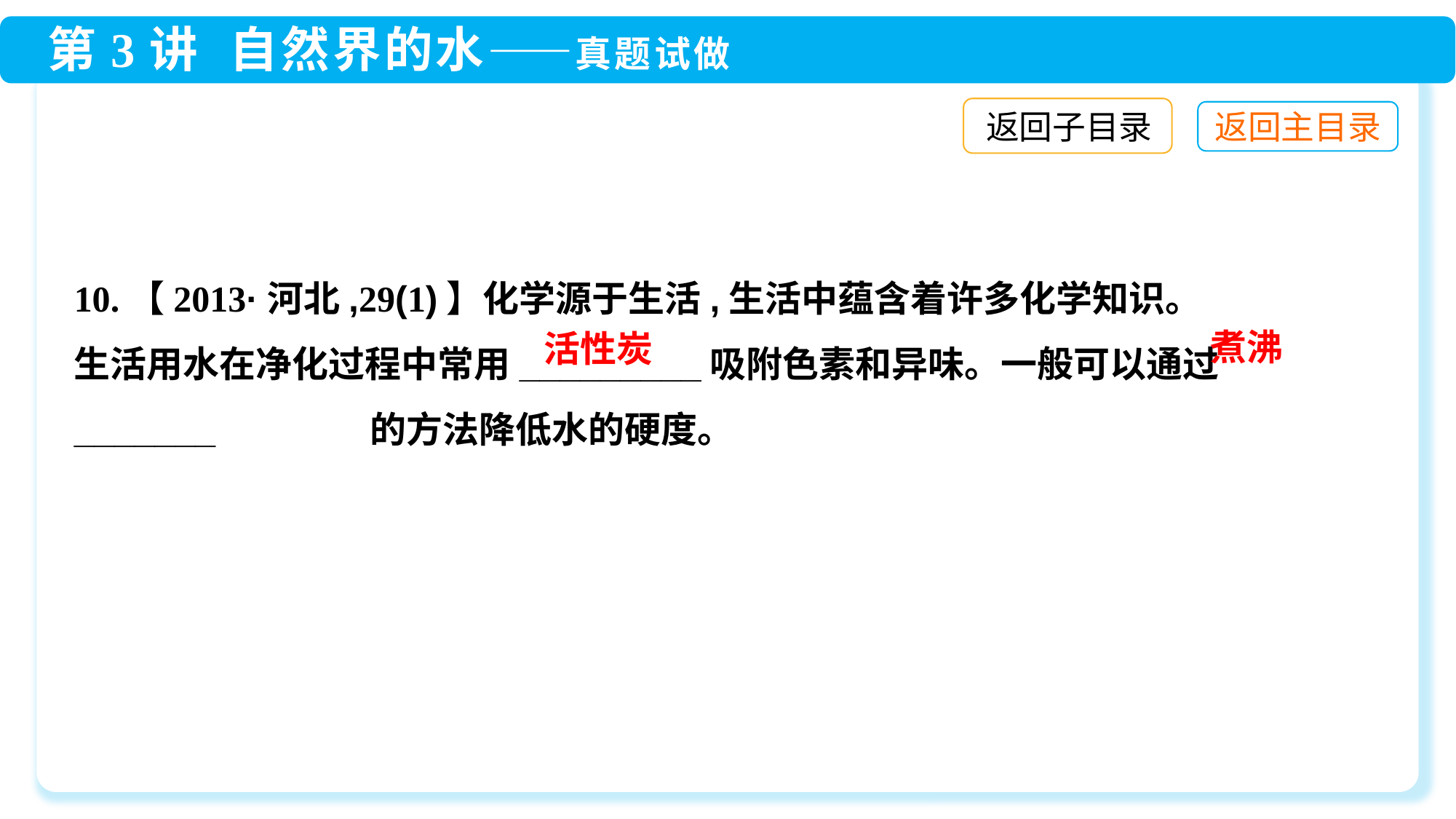

返回子目录

10.【2013·河北,29(1)】化学源于生活,生活中蕴含着许多化学知识。
生活用水在净化过程中常用_________吸附色素和异味。一般可以通过_______　　　　的方法降低水的硬度。
煮沸
活性炭